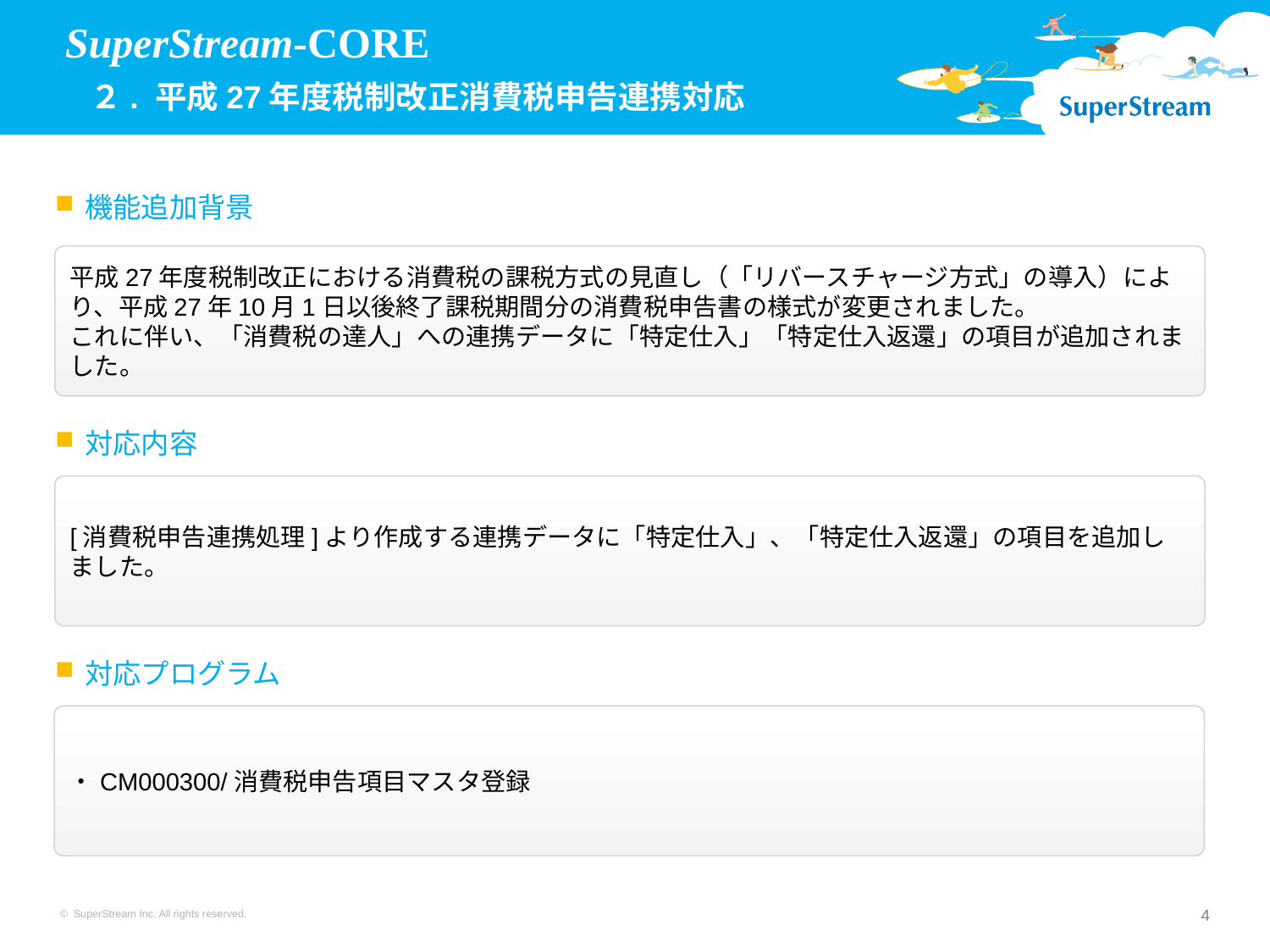

SuperStream-CORE
  ２. 平成27年度税制改正消費税申告連携対応
機能追加背景

平成27年度税制改正における消費税の課税方式の見直し（「リバースチャージ方式」の導入）により、平成27年10月1日以後終了課税期間分の消費税申告書の様式が変更されました。
これに伴い、「消費税の達人」への連携データに「特定仕入」「特定仕入返還」の項目が追加されました。
対応内容
[消費税申告連携処理]より作成する連携データに「特定仕入」、「特定仕入返還」の項目を追加しました。
対応プログラム
・CM000300/消費税申告項目マスタ登録
©  SuperStream Inc. All rights reserved.
4
4